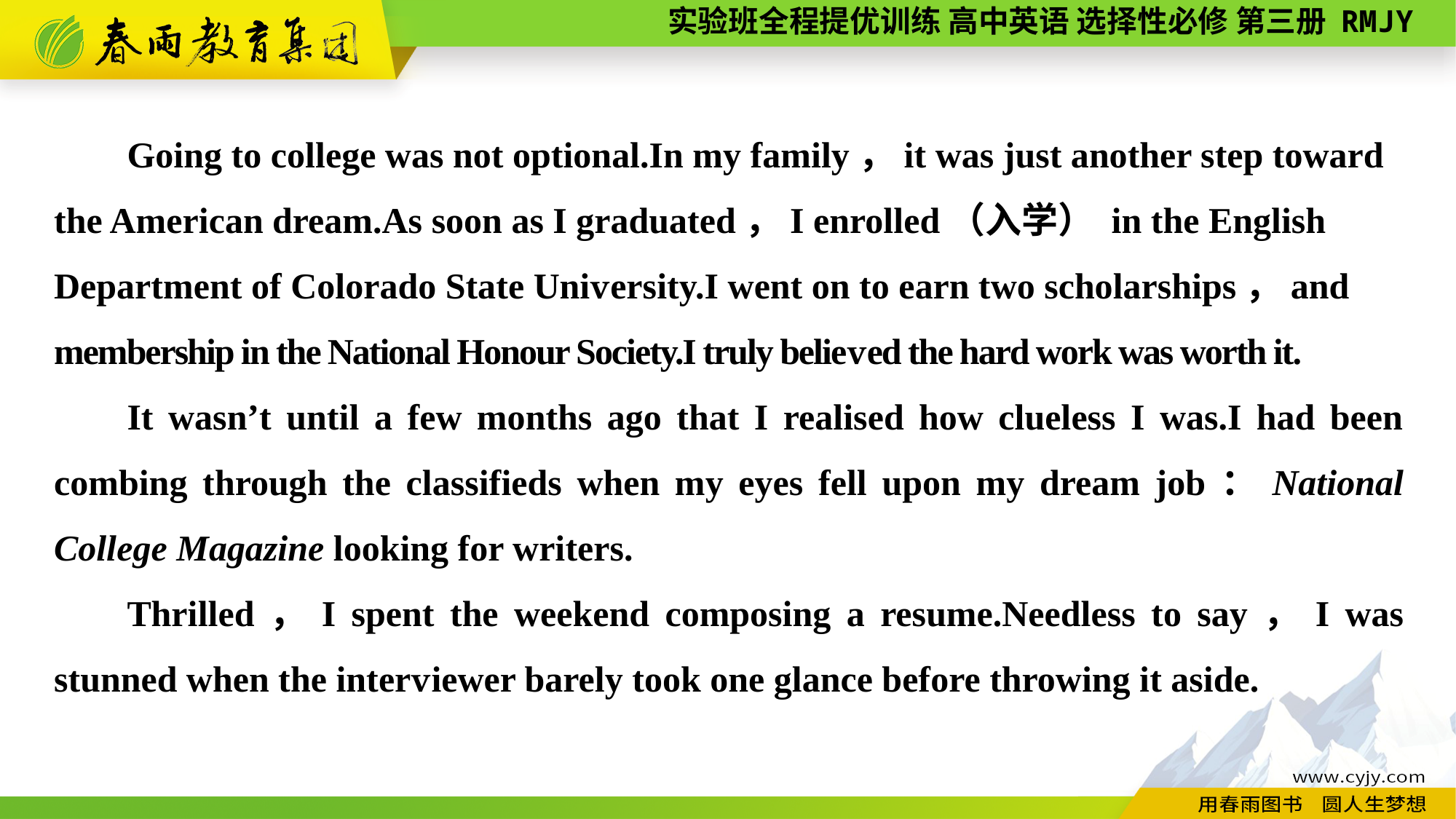

Going to college was not optional.In my family，it was just another step toward the American dream.As soon as I graduated，I enrolled（入学） in the English Department of Colorado State University.I went on to earn two scholarships，and membership in the National Honour Society.I truly believed the hard work was worth it.
It wasn’t until a few months ago that I realised how clueless I was.I had been combing through the classifieds when my eyes fell upon my dream job：National College Magazine looking for writers.
Thrilled，I spent the weekend composing a resume.Needless to say，I was stunned when the interviewer barely took one glance before throwing it aside.